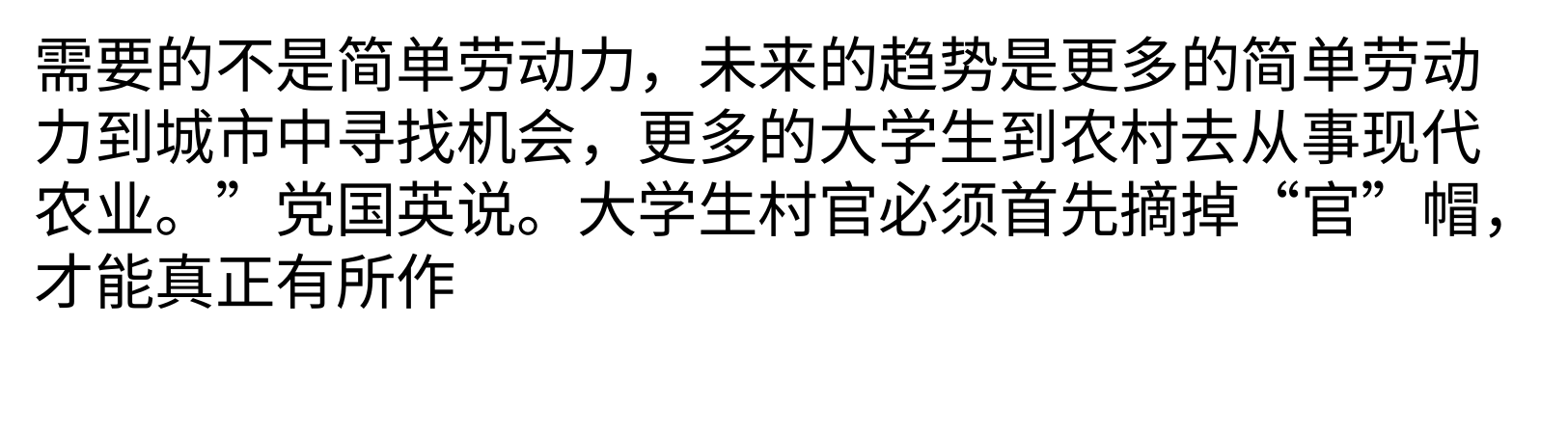

需要的不是简单劳动力，未来的趋势是更多的简单劳动力到城市中寻找机会，更多的大学生到农村去从事现代农业。”党国英说。大学生村官必须首先摘掉“官”帽，才能真正有所作